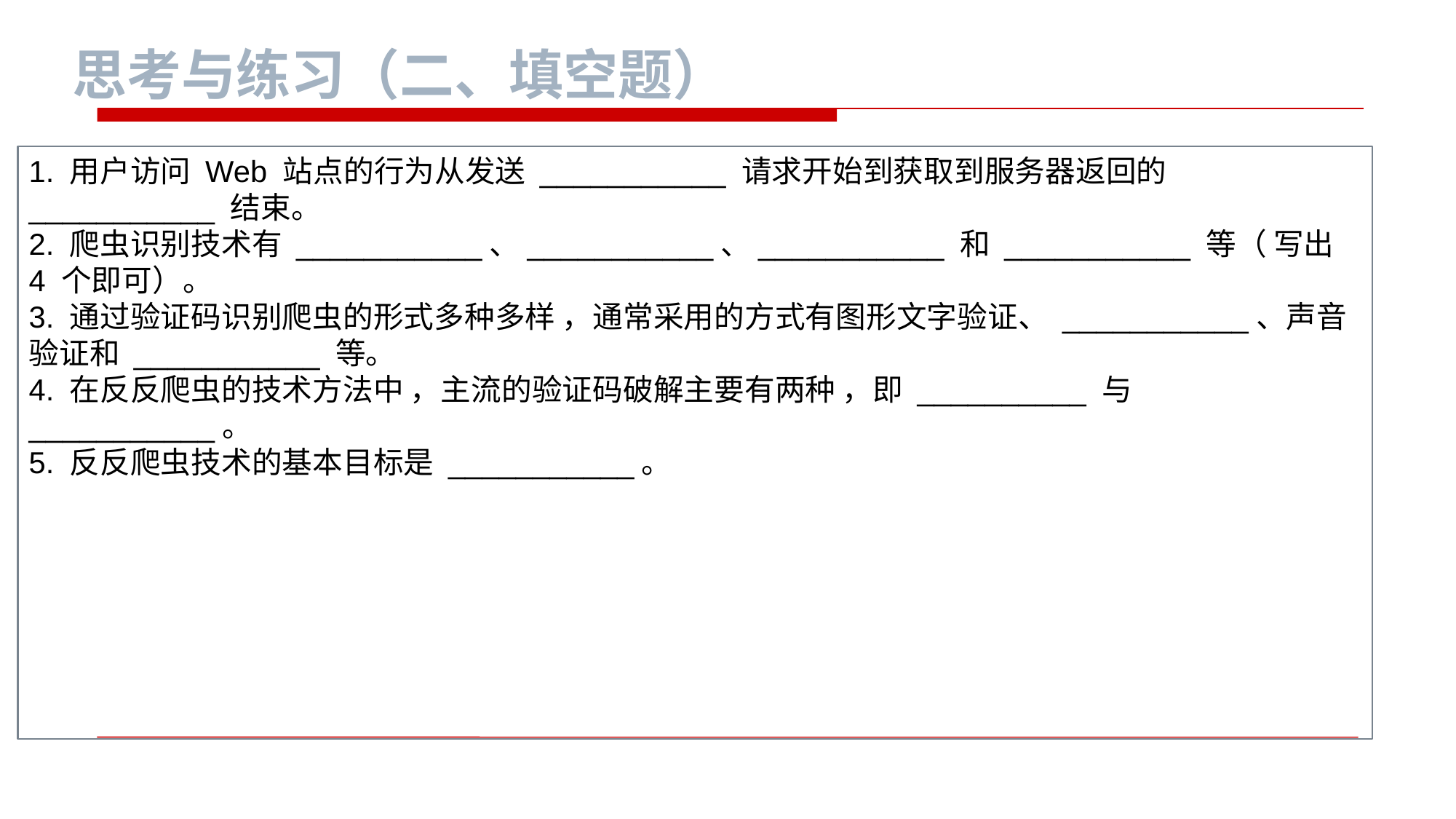

思考与练习（二、填空题）
1. 用户访问 Web 站点的行为从发送 ___________ 请求开始到获取到服务器返回的 ___________ 结束。
2. 爬虫识别技术有 ___________、___________、___________ 和 ___________ 等（ 写出 4 个即可）。
3. 通过验证码识别爬虫的形式多种多样 ，通常采用的方式有图形文字验证、 ___________、声音验证和 ___________ 等。
4. 在反反爬虫的技术方法中 ，主流的验证码破解主要有两种 ，即 __________ 与
___________。
5. 反反爬虫技术的基本目标是 ___________。